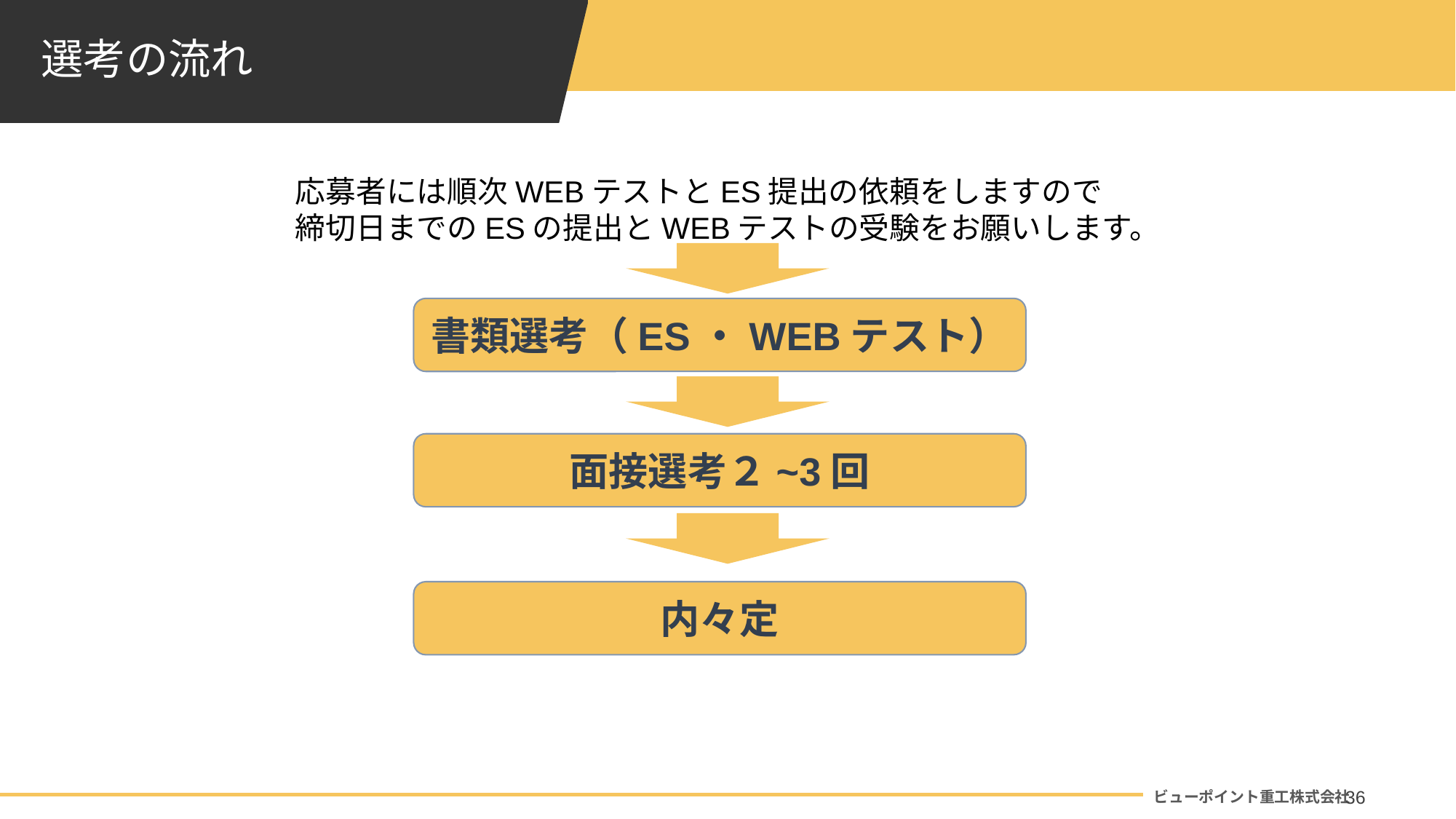

# 選考の流れ

応募者には順次WEBテストとES提出の依頼をしますので
締切日までのESの提出とWEBテストの受験をお願いします。
書類選考（ES・WEBテスト）

面接選考２~3回

内々定